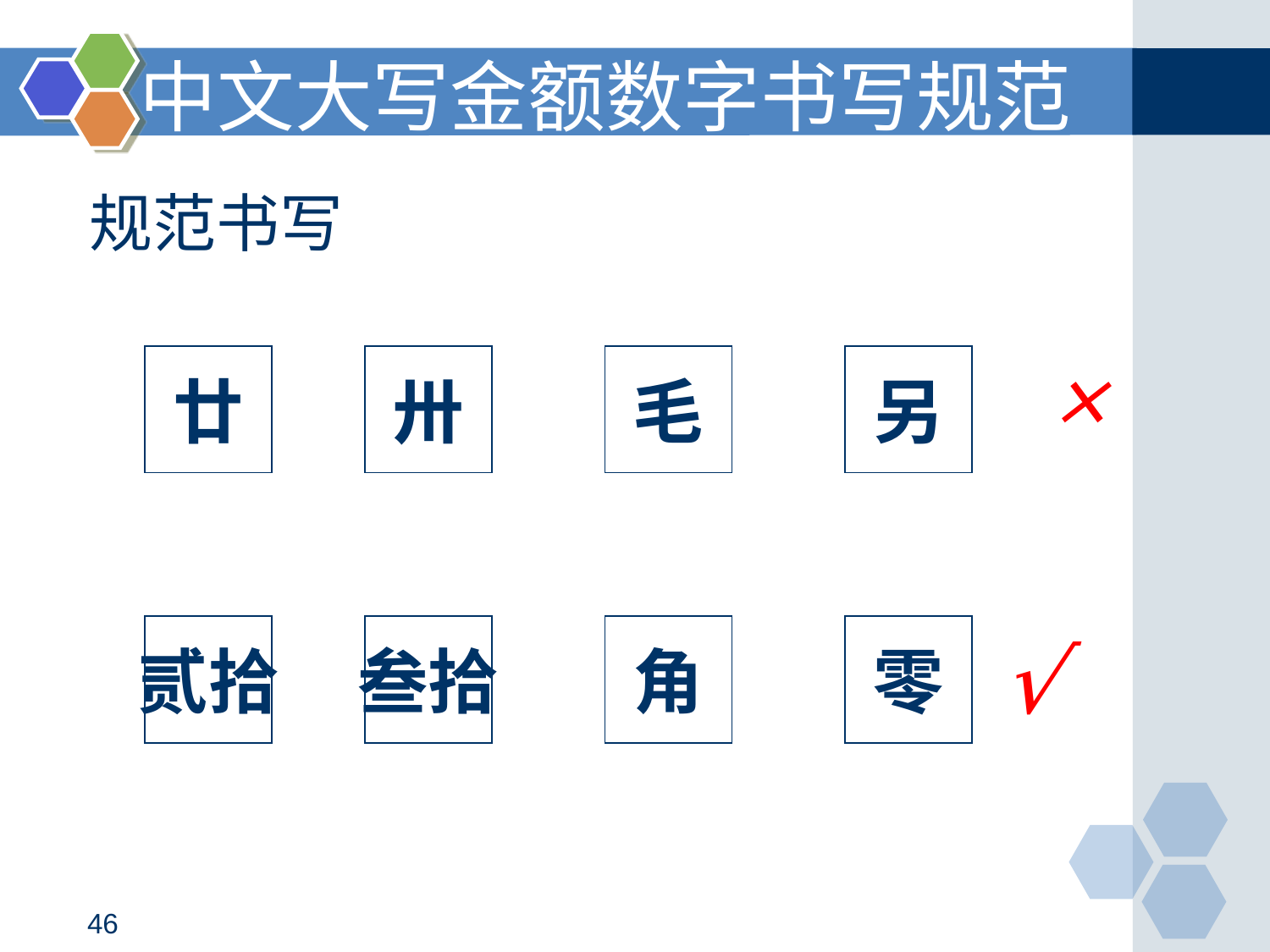

中文大写金额数字书写规范
# 规范书写
廿
卅
毛
另
×
贰拾
叁拾
角
零
√